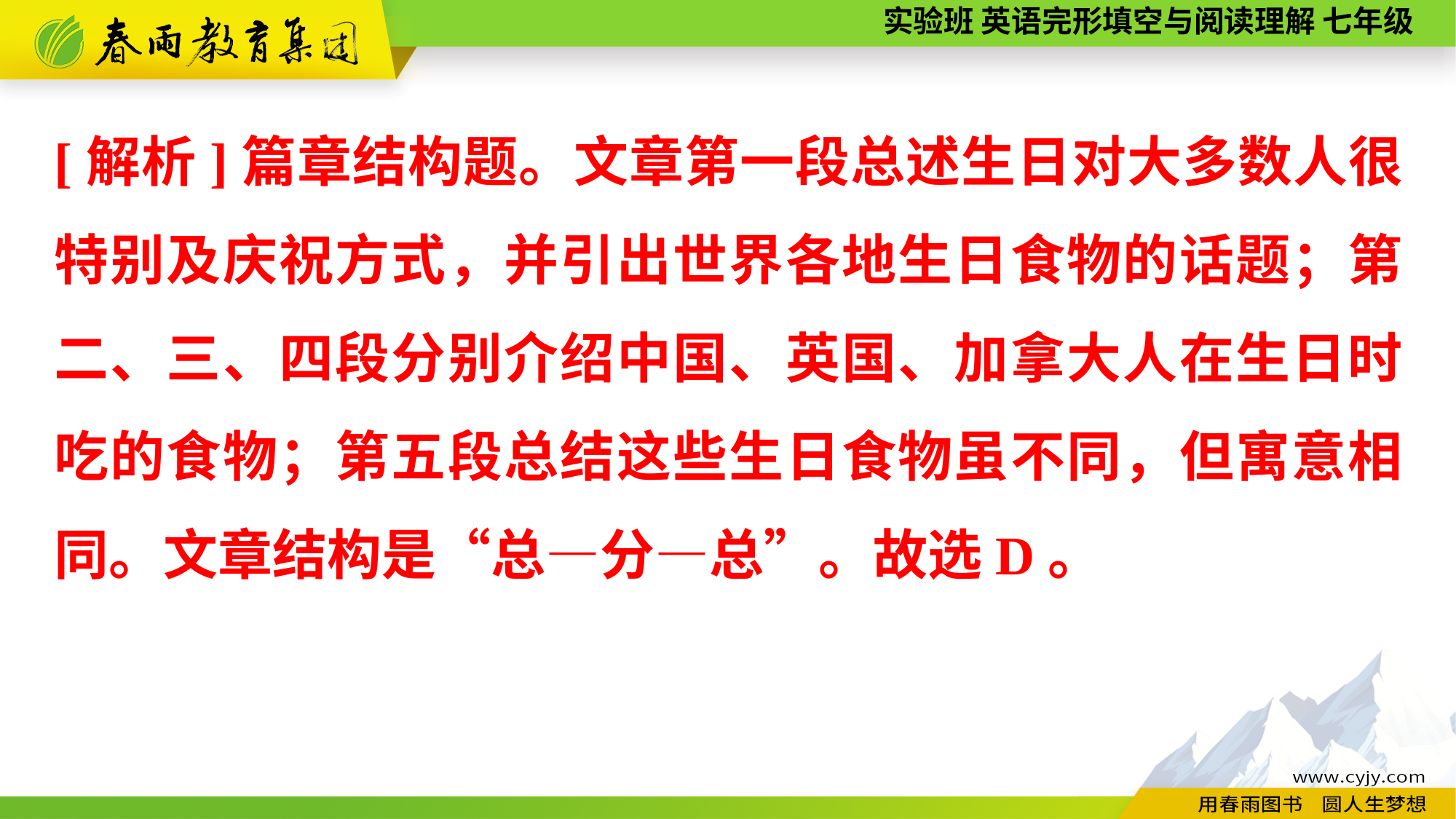

[解析]篇章结构题。文章第一段总述生日对大多数人很特别及庆祝方式，并引出世界各地生日食物的话题；第二、三、四段分别介绍中国、英国、加拿大人在生日时吃的食物；第五段总结这些生日食物虽不同，但寓意相同。文章结构是“总—分—总”。故选D。